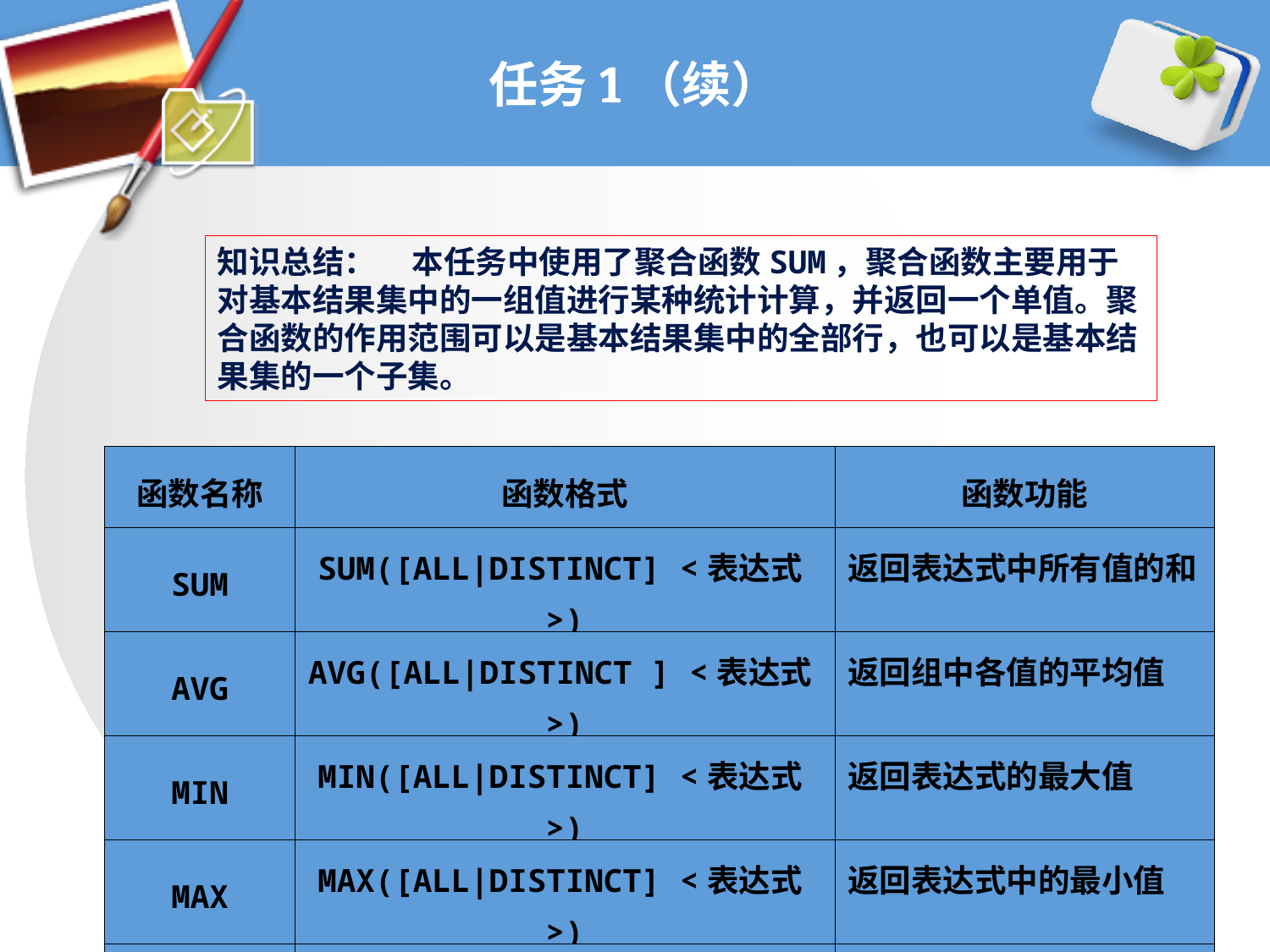

# 任务1（续）
知识总结：     本任务中使用了聚合函数SUM，聚合函数主要用于对基本结果集中的一组值进行某种统计计算，并返回一个单值。聚合函数的作用范围可以是基本结果集中的全部行，也可以是基本结果集的一个子集。
| 函数名称 | 函数格式 | 函数功能 |
| --- | --- | --- |
| SUM | SUM([ALL|DISTINCT] <表达式>) | 返回表达式中所有值的和 |
| AVG | AVG([ALL|DISTINCT ] <表达式>) | 返回组中各值的平均值 |
| MIN | MIN([ALL|DISTINCT] <表达式>) | 返回表达式的最大值 |
| MAX | MAX([ALL|DISTINCT] <表达式>) | 返回表达式中的最小值 |
| COUNT | COUNT([ALL|DISTINCT] 列名|\*) | 返回组中的项数 |
表6-2 常用聚合函数及功能
74